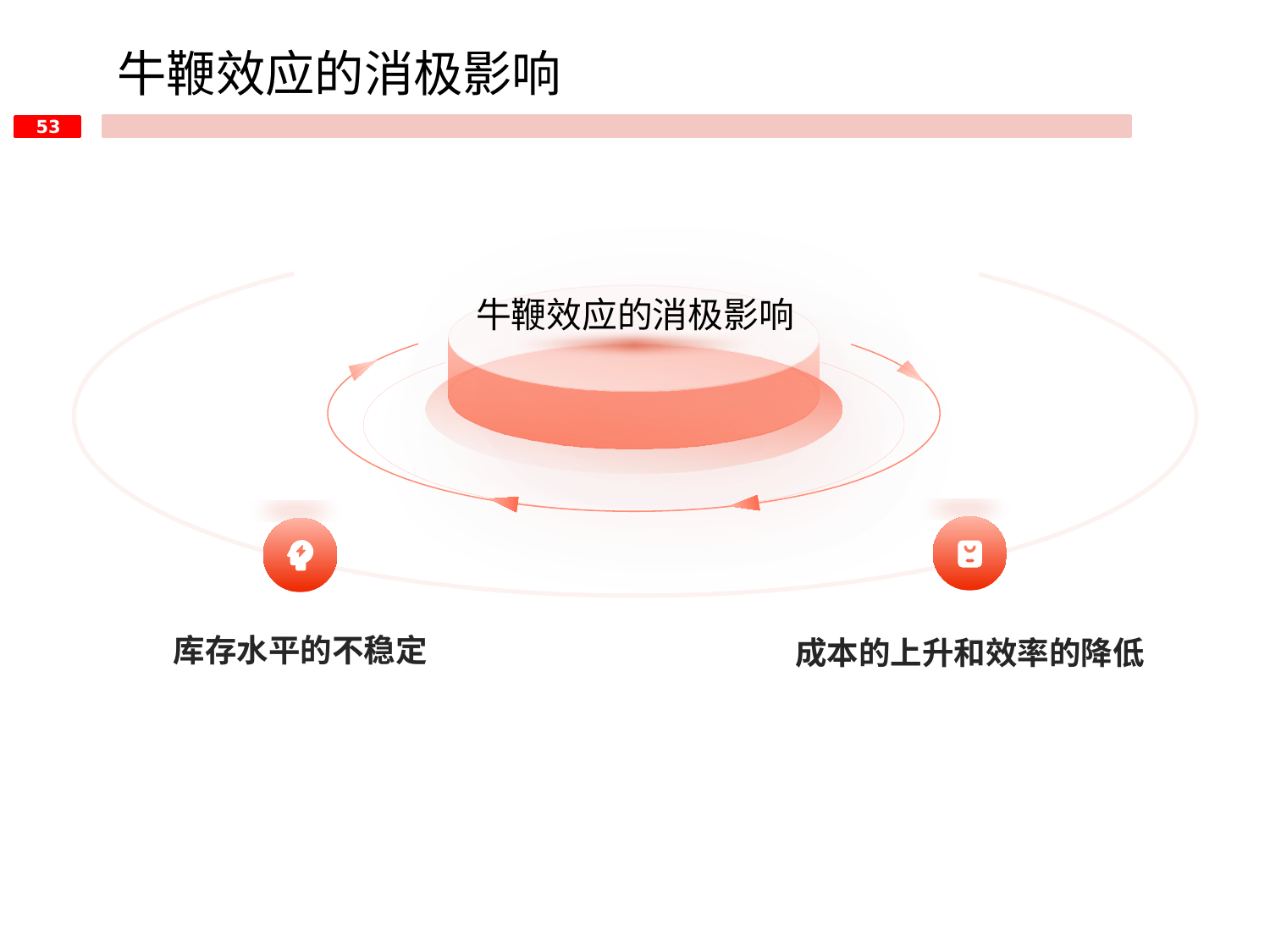

牛鞭效应的消极影响
53
牛鞭效应的消极影响

库存水平的不稳定
成本的上升和效率的降低